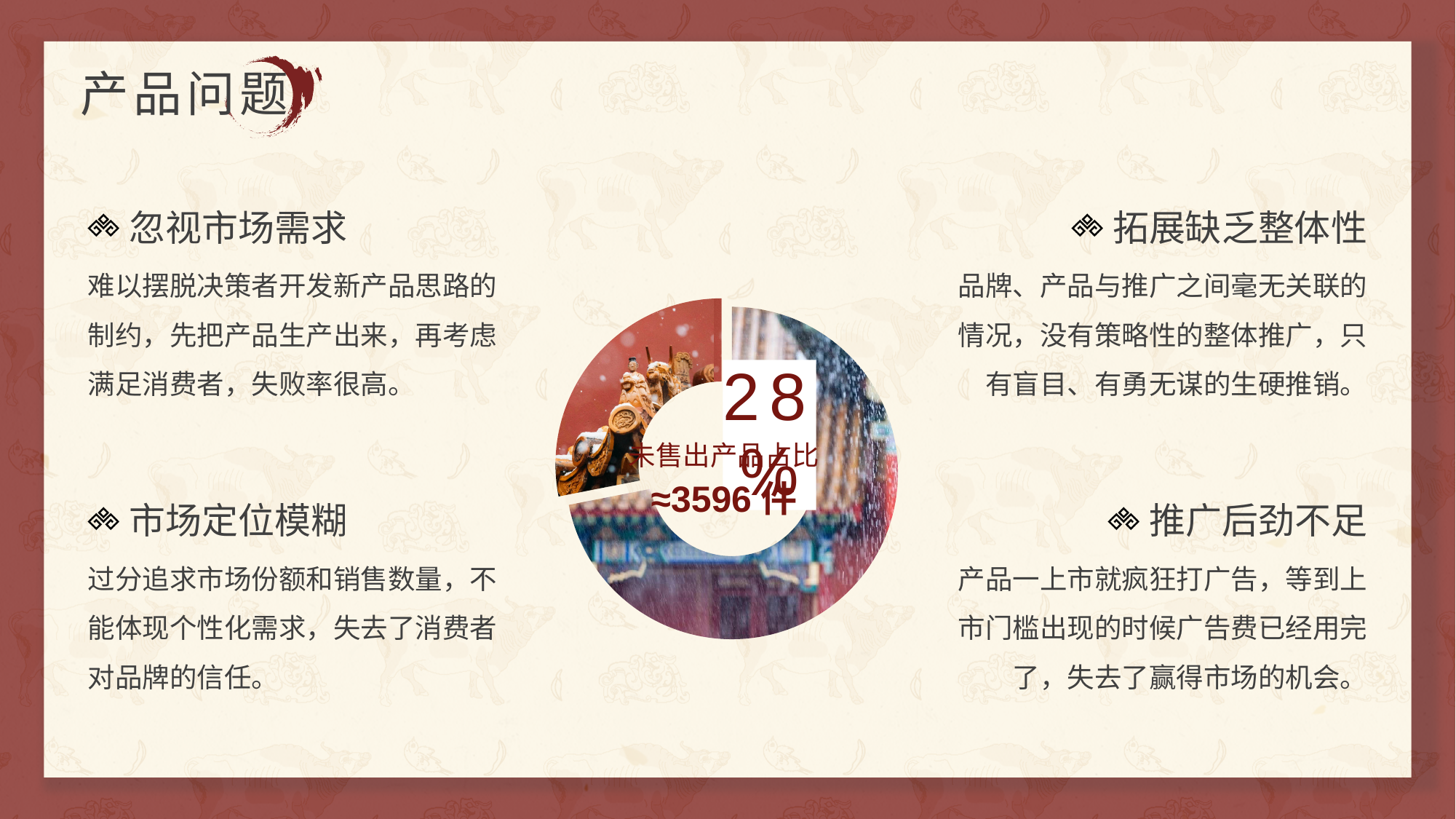

产品问题
忽视市场需求
难以摆脱决策者开发新产品思路的制约，先把产品生产出来，再考虑满足消费者，失败率很高。
拓展缺乏整体性
品牌、产品与推广之间毫无关联的情况，没有策略性的整体推广，只有盲目、有勇无谋的生硬推销。
市场定位模糊
过分追求市场份额和销售数量，不能体现个性化需求，失去了消费者对品牌的信任。
推广后劲不足
产品一上市就疯狂打广告，等到上市门槛出现的时候广告费已经用完了，失去了赢得市场的机会。

### Chart

| Category | 销量对比 |
|---|---|
| 以往产品 | 8.2 |
| 新产品 | 3.2 |
未售出产品占比
≈3596件